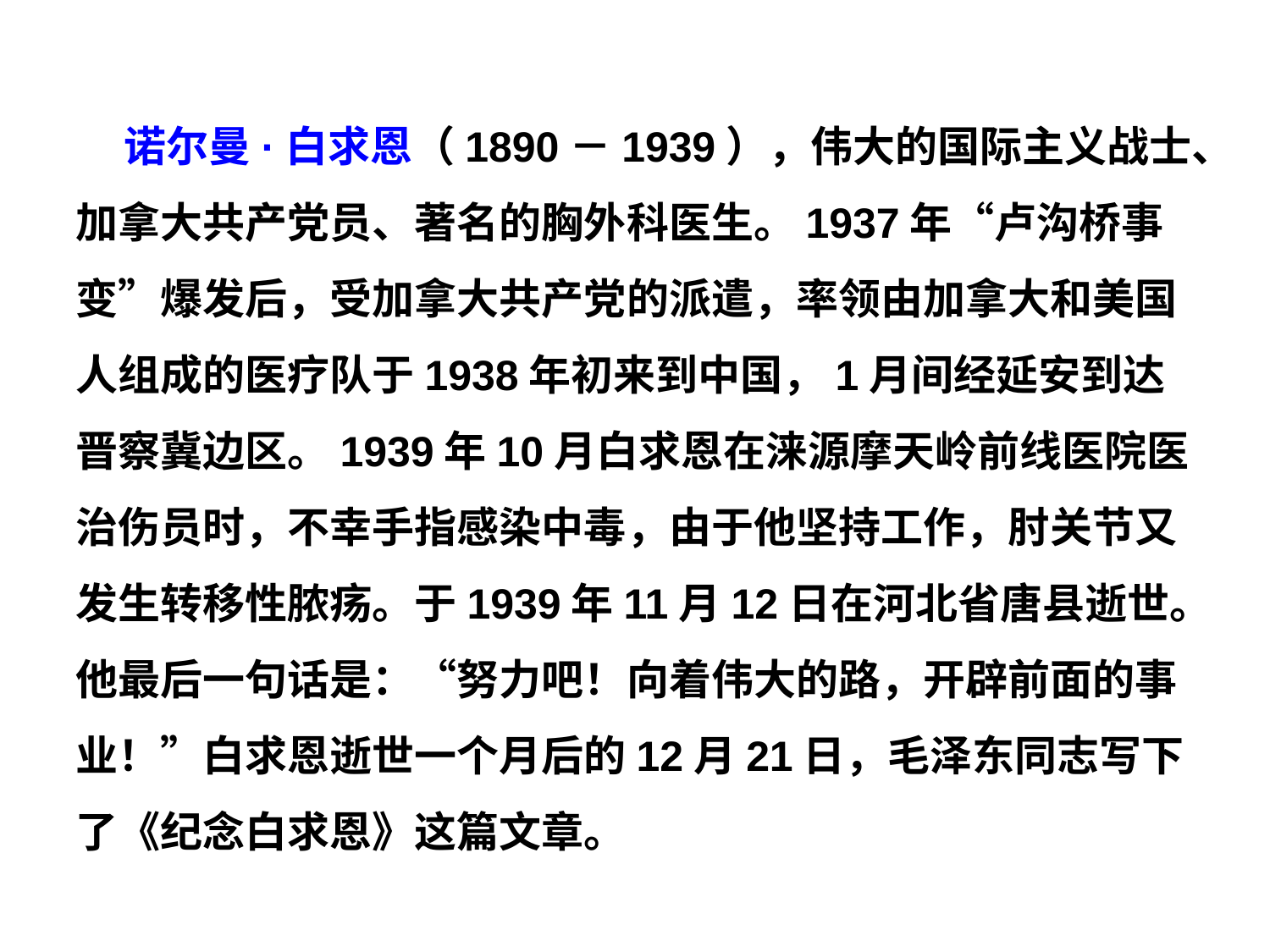

诺尔曼·白求恩（1890－1939），伟大的国际主义战士、加拿大共产党员、著名的胸外科医生。1937年“卢沟桥事变”爆发后，受加拿大共产党的派遣，率领由加拿大和美国人组成的医疗队于1938年初来到中国，1月间经延安到达晋察冀边区。1939年10月白求恩在涞源摩天岭前线医院医治伤员时，不幸手指感染中毒，由于他坚持工作，肘关节又发生转移性脓疡。于1939年11月12日在河北省唐县逝世。他最后一句话是：“努力吧！向着伟大的路，开辟前面的事业！”白求恩逝世一个月后的12月21日，毛泽东同志写下了《纪念白求恩》这篇文章。